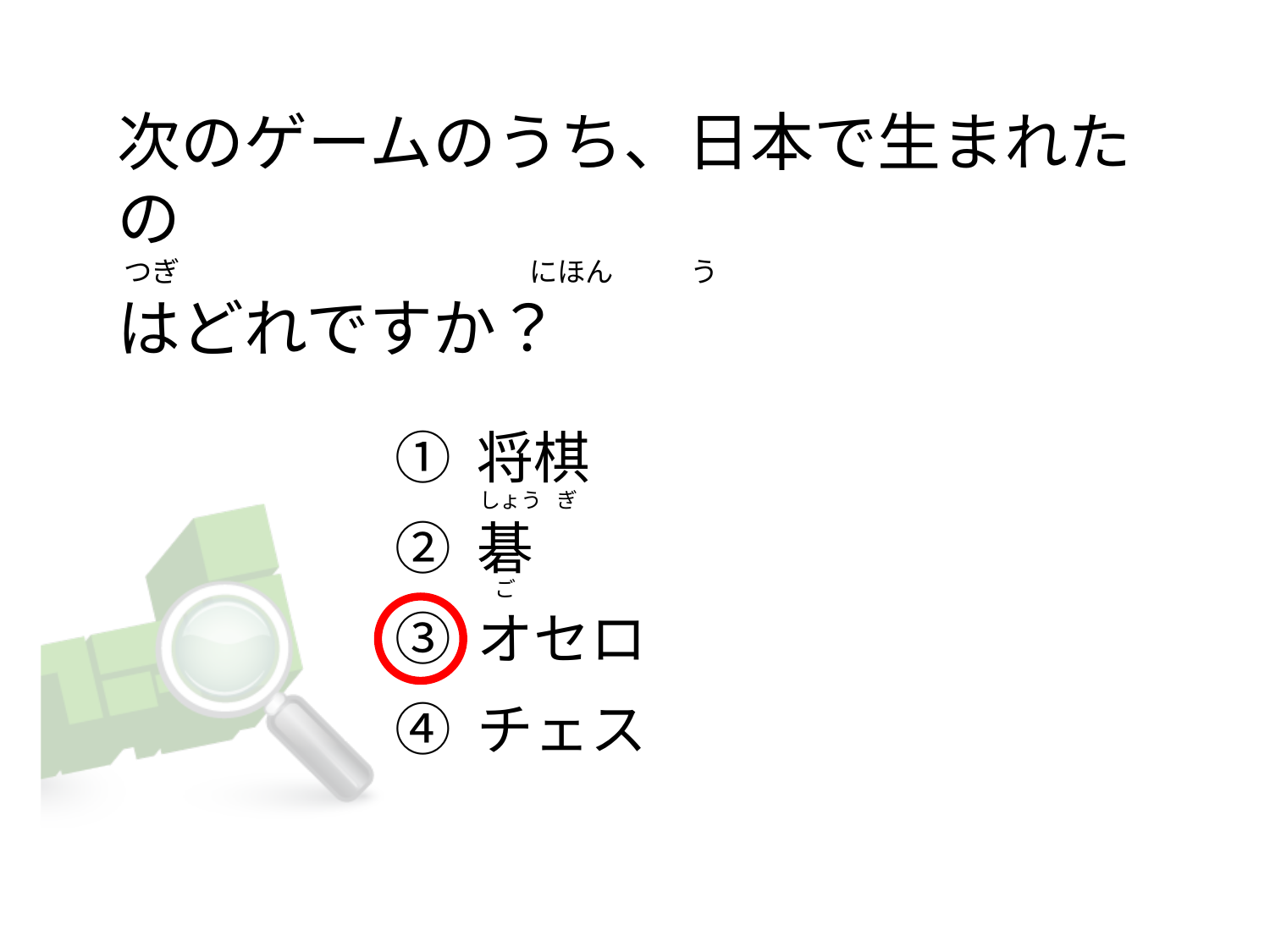

# 次のゲームのうち、日本で生まれたの  つぎ                                                       にほん            う はどれですか？
① 将棋
② 碁
③ オセロ
④ チェス
しょう   ぎ
  ご